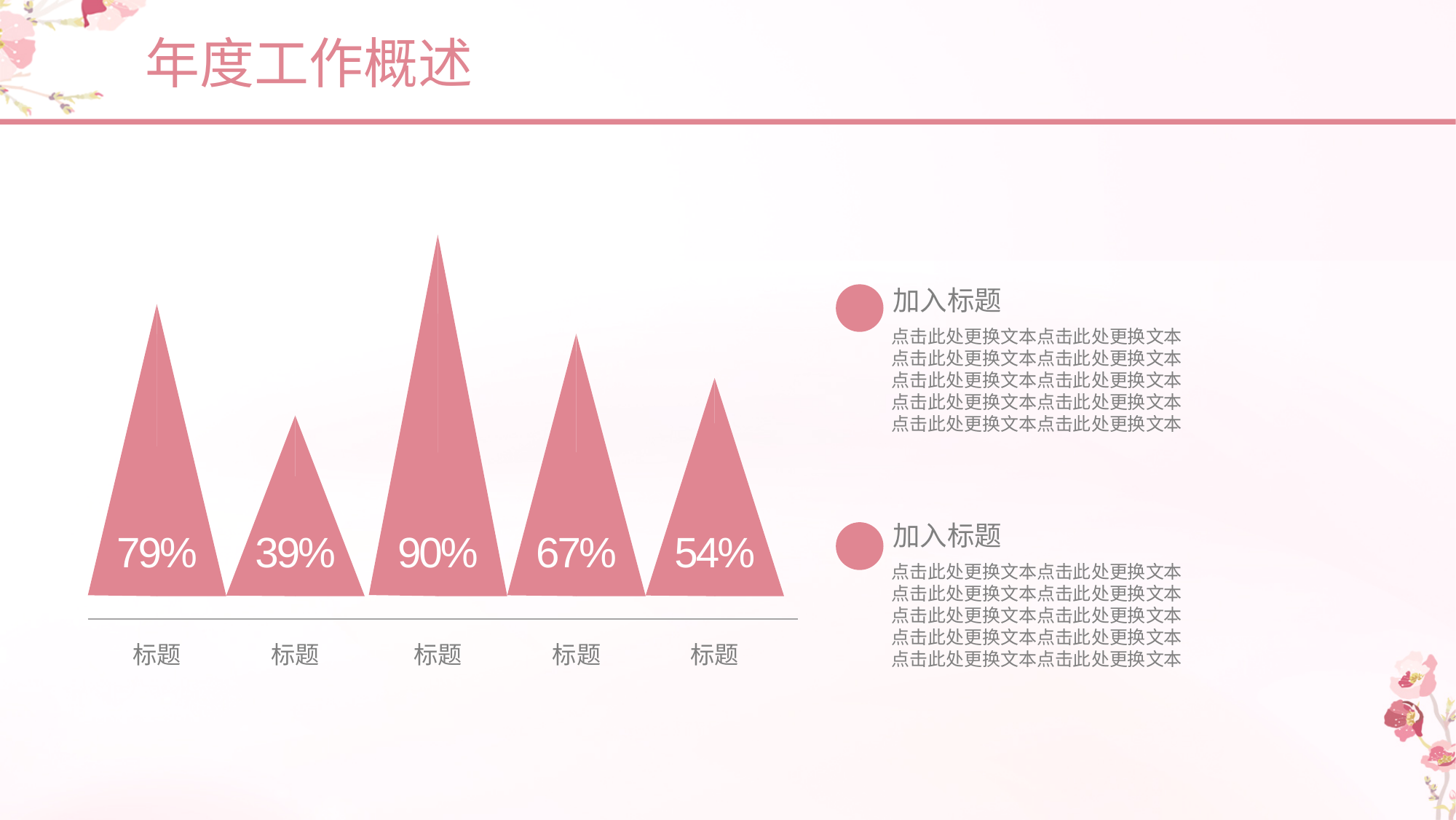

年度工作概述

79%
39%
90%
67%
54%
标题
标题
标题
标题
标题
加入标题

点击此处更换文本点击此处更换文本
点击此处更换文本点击此处更换文本
点击此处更换文本点击此处更换文本
点击此处更换文本点击此处更换文本
点击此处更换文本点击此处更换文本
加入标题

点击此处更换文本点击此处更换文本
点击此处更换文本点击此处更换文本
点击此处更换文本点击此处更换文本
点击此处更换文本点击此处更换文本
点击此处更换文本点击此处更换文本